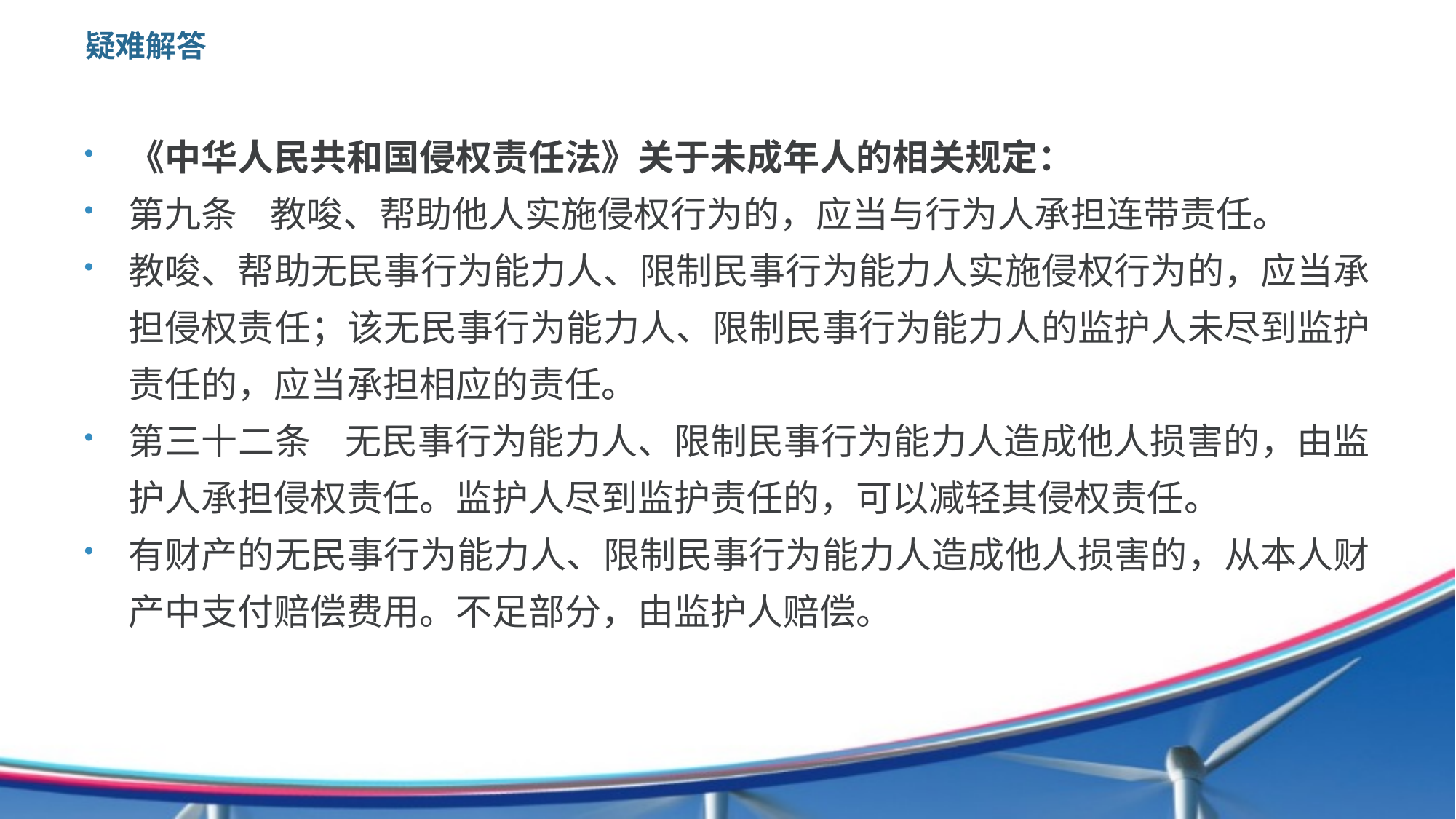

# 疑难解答
《中华人民共和国侵权责任法》关于未成年人的相关规定：
第九条    教唆、帮助他人实施侵权行为的，应当与行为人承担连带责任。
教唆、帮助无民事行为能力人、限制民事行为能力人实施侵权行为的，应当承担侵权责任；该无民事行为能力人、限制民事行为能力人的监护人未尽到监护责任的，应当承担相应的责任。
第三十二条    无民事行为能力人、限制民事行为能力人造成他人损害的，由监护人承担侵权责任。监护人尽到监护责任的，可以减轻其侵权责任。
有财产的无民事行为能力人、限制民事行为能力人造成他人损害的，从本人财产中支付赔偿费用。不足部分，由监护人赔偿。